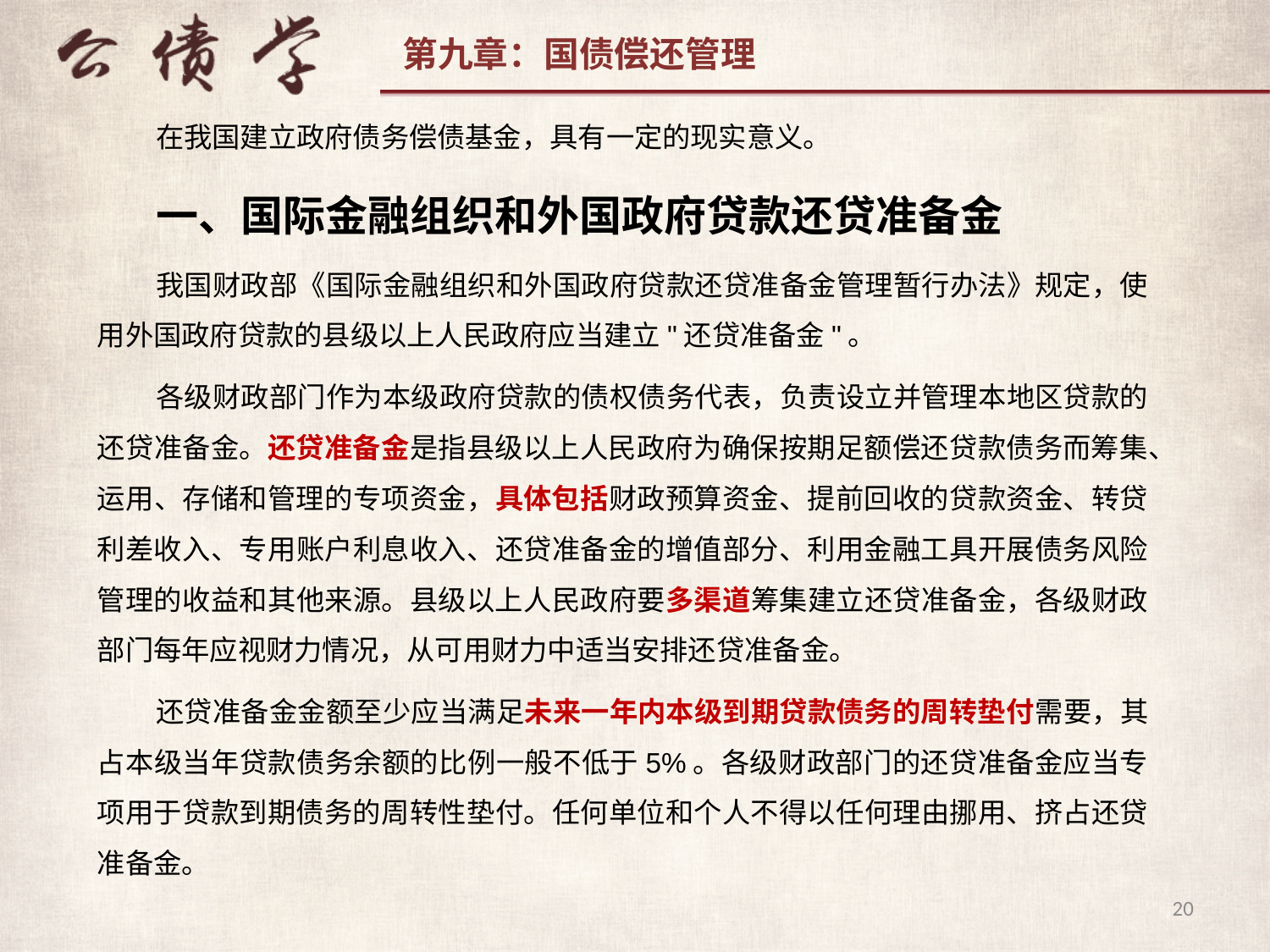

在我国建立政府债务偿债基金，具有一定的现实意义。
一、国际金融组织和外国政府贷款还贷准备金
我国财政部《国际金融组织和外国政府贷款还贷准备金管理暂行办法》规定，使用外国政府贷款的县级以上人民政府应当建立"还贷准备金"。
各级财政部门作为本级政府贷款的债权债务代表，负责设立并管理本地区贷款的还贷准备金。还贷准备金是指县级以上人民政府为确保按期足额偿还贷款债务而筹集、运用、存储和管理的专项资金，具体包括财政预算资金、提前回收的贷款资金、转贷利差收入、专用账户利息收入、还贷准备金的增值部分、利用金融工具开展债务风险管理的收益和其他来源。县级以上人民政府要多渠道筹集建立还贷准备金，各级财政部门每年应视财力情况，从可用财力中适当安排还贷准备金。
还贷准备金金额至少应当满足未来一年内本级到期贷款债务的周转垫付需要，其占本级当年贷款债务余额的比例一般不低于5%。各级财政部门的还贷准备金应当专项用于贷款到期债务的周转性垫付。任何单位和个人不得以任何理由挪用、挤占还贷准备金。
20